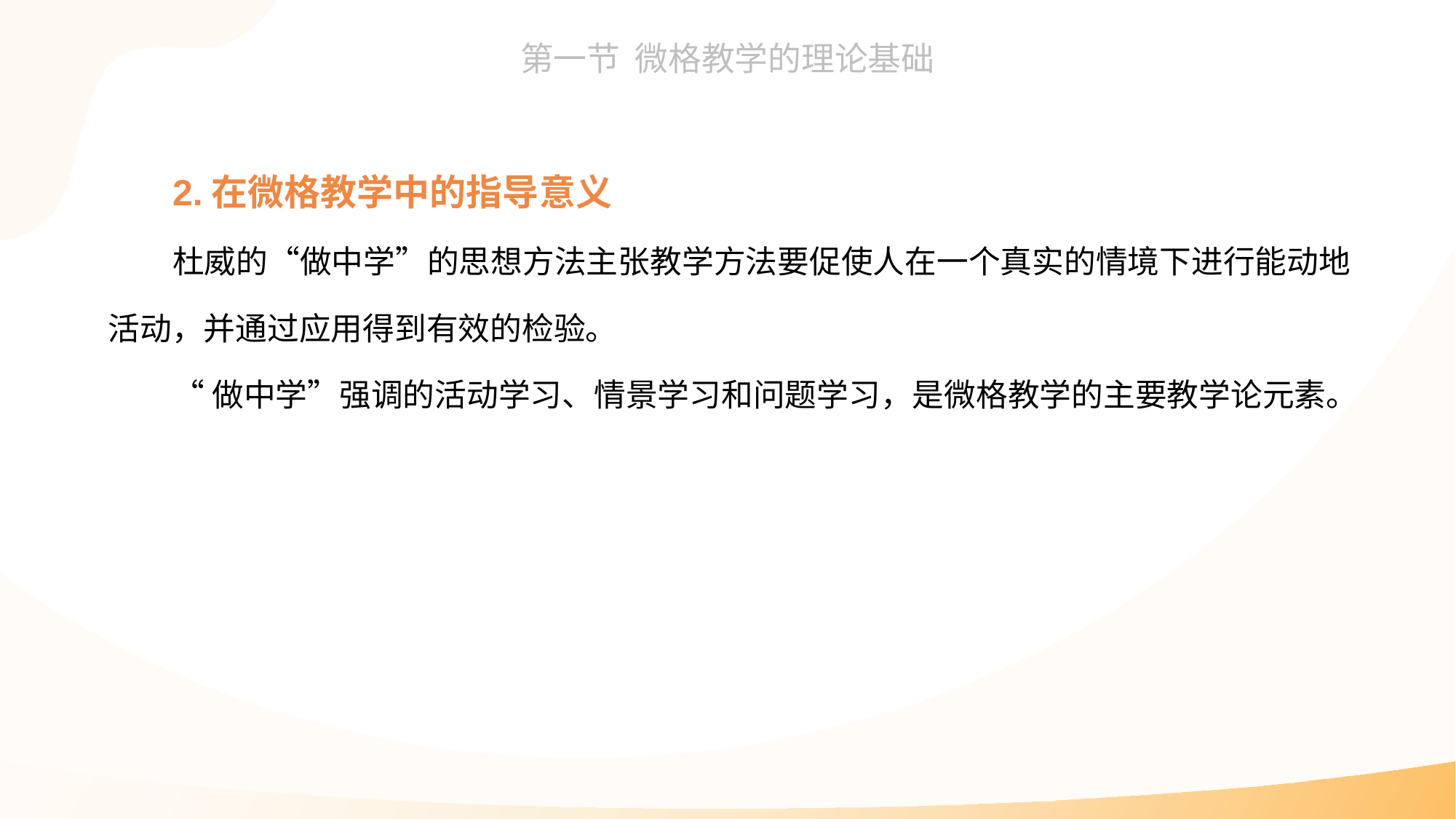

2.在微格教学中的指导意义
杜威的“做中学”的思想方法主张教学方法要促使人在一个真实的情境下进行能动地活动，并通过应用得到有效的检验。
“做中学”强调的活动学习、情景学习和问题学习，是微格教学的主要教学论元素。